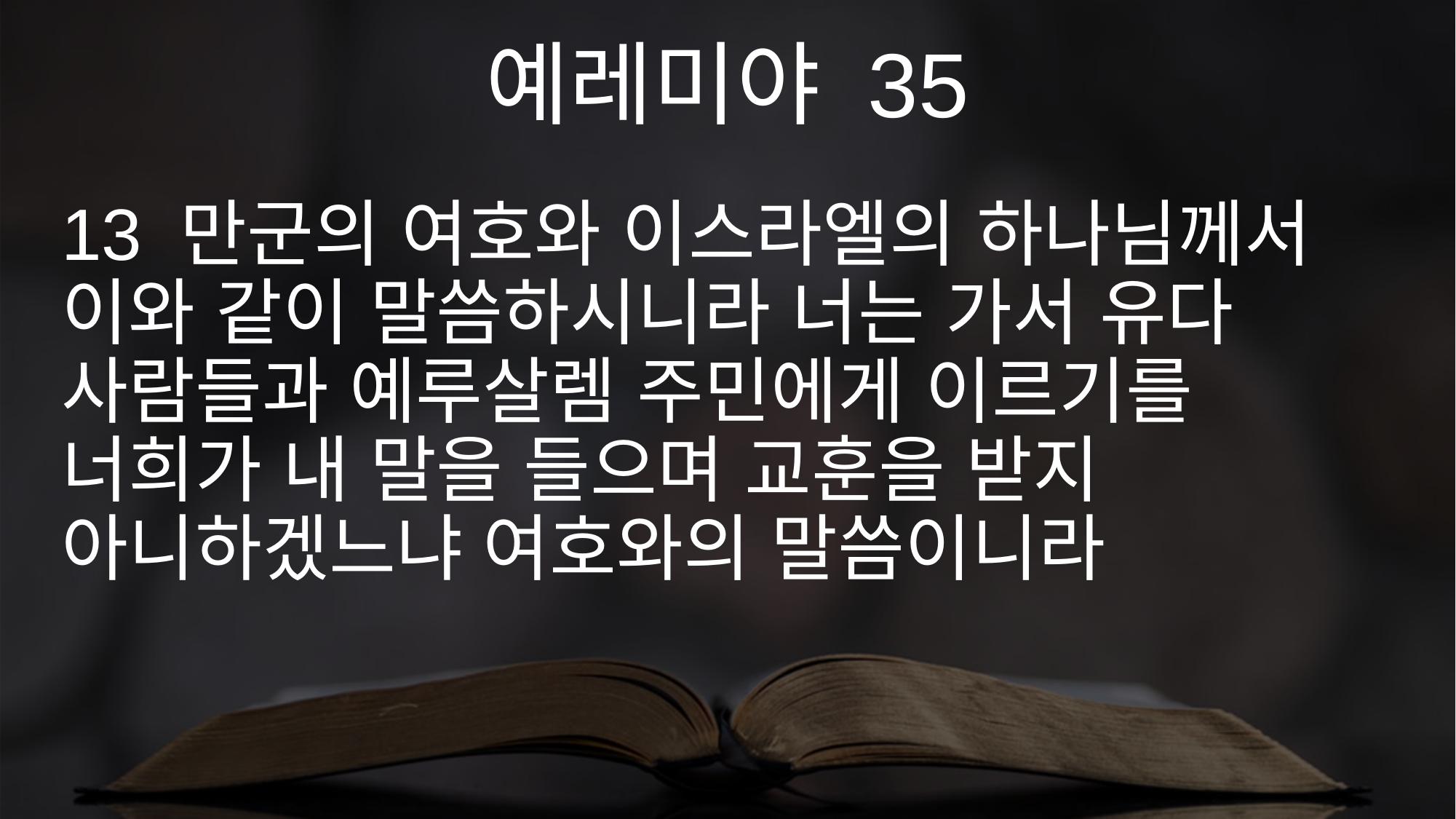

예레미야 35
13 만군의 여호와 이스라엘의 하나님께서 이와 같이 말씀하시니라 너는 가서 유다 사람들과 예루살렘 주민에게 이르기를 너희가 내 말을 들으며 교훈을 받지 아니하겠느냐 여호와의 말씀이니라